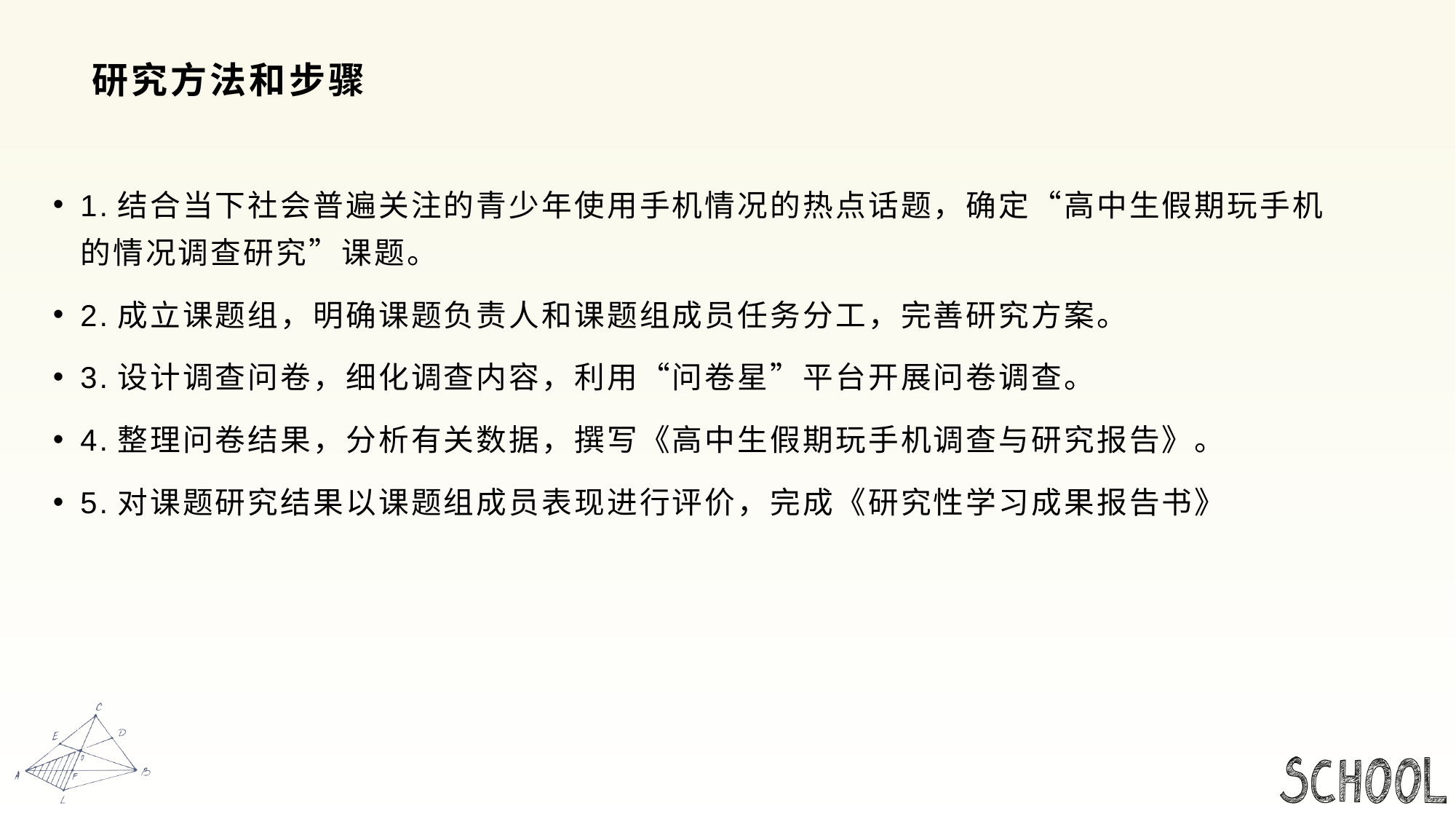

# 研究方法和步骤

1.结合当下社会普遍关注的青少年使用手机情况的热点话题，确定“高中生假期玩手机的情况调查研究”课题。
2.成立课题组，明确课题负责人和课题组成员任务分工，完善研究方案。
3.设计调查问卷，细化调查内容，利用“问卷星”平台开展问卷调查。
4.整理问卷结果，分析有关数据，撰写《高中生假期玩手机调查与研究报告》。
5.对课题研究结果以课题组成员表现进行评价，完成《研究性学习成果报告书》